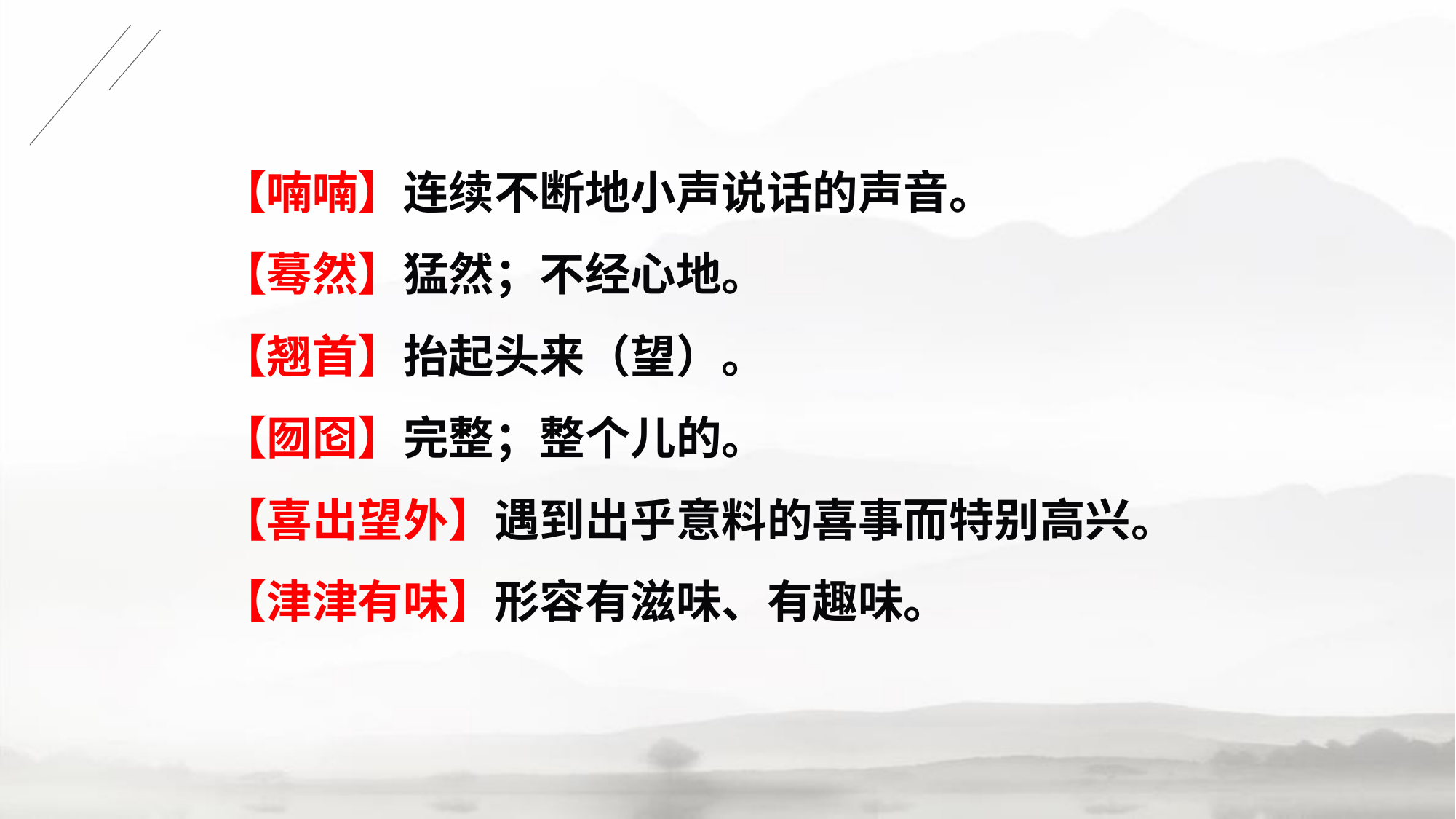

【喃喃】连续不断地小声说话的声音。
【蓦然】猛然；不经心地。
【翘首】抬起头来（望）。
【囫囵】完整；整个儿的。
【喜出望外】遇到出乎意料的喜事而特别高兴。
【津津有味】形容有滋味、有趣味。